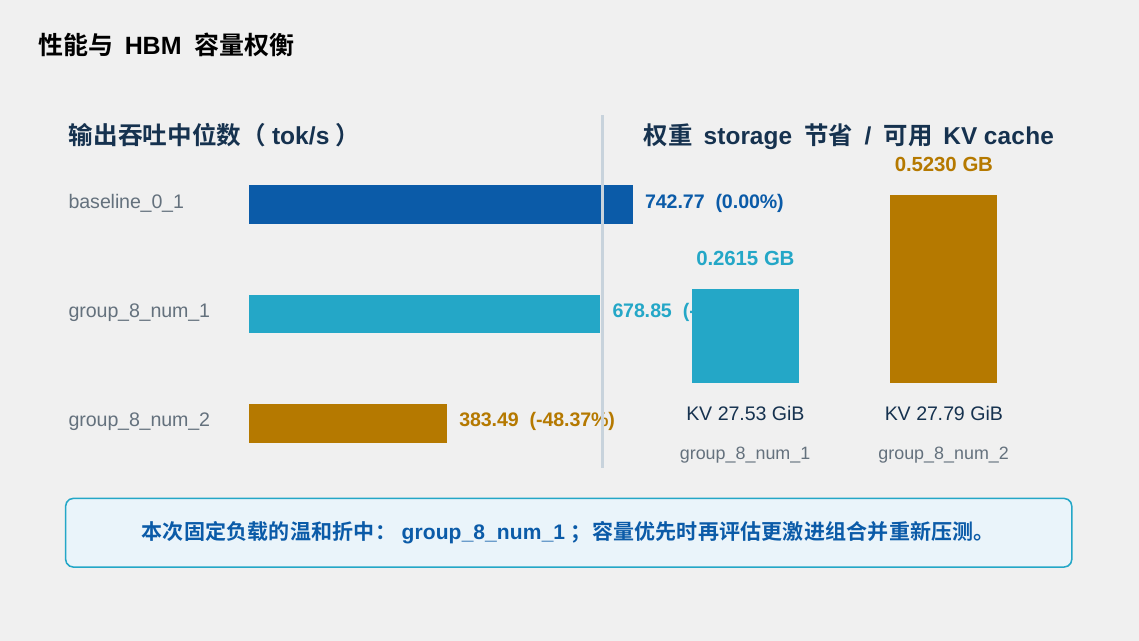

性能与 HBM 容量权衡
输出吞吐中位数（tok/s）

权重 storage 节省 / 可用 KV cache
0.5230 GB
baseline_0_1
742.77  (0.00%)

0.2615 GB

group_8_num_1
678.85  (-8.61%)

KV 27.53 GiB
KV 27.79 GiB
group_8_num_2
383.49  (-48.37%)

group_8_num_1
group_8_num_2

本次固定负载的温和折中：group_8_num_1；容量优先时再评估更激进组合并重新压测。